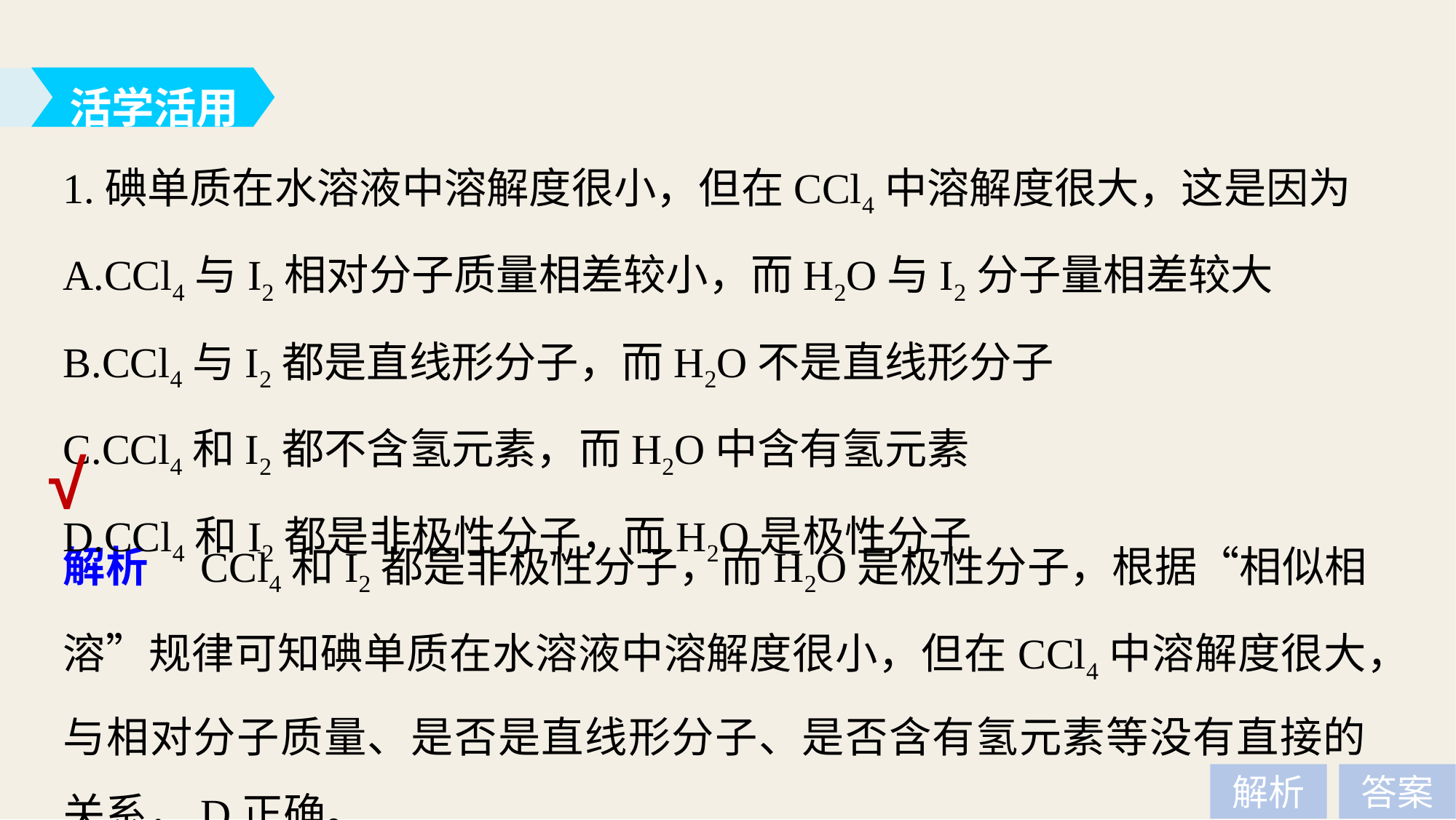

活学活用

1.碘单质在水溶液中溶解度很小，但在CCl4中溶解度很大，这是因为
A.CCl4与I2相对分子质量相差较小，而H2O与I2分子量相差较大
B.CCl4与I2都是直线形分子，而H2O不是直线形分子
C.CCl4和I2都不含氢元素，而H2O中含有氢元素
D.CCl4和I2都是非极性分子，而H2O是极性分子
√
解析　CCl4和I2都是非极性分子，而H2O是极性分子，根据“相似相溶”规律可知碘单质在水溶液中溶解度很小，但在CCl4中溶解度很大，与相对分子质量、是否是直线形分子、是否含有氢元素等没有直接的关系，D正确。
解析
答案